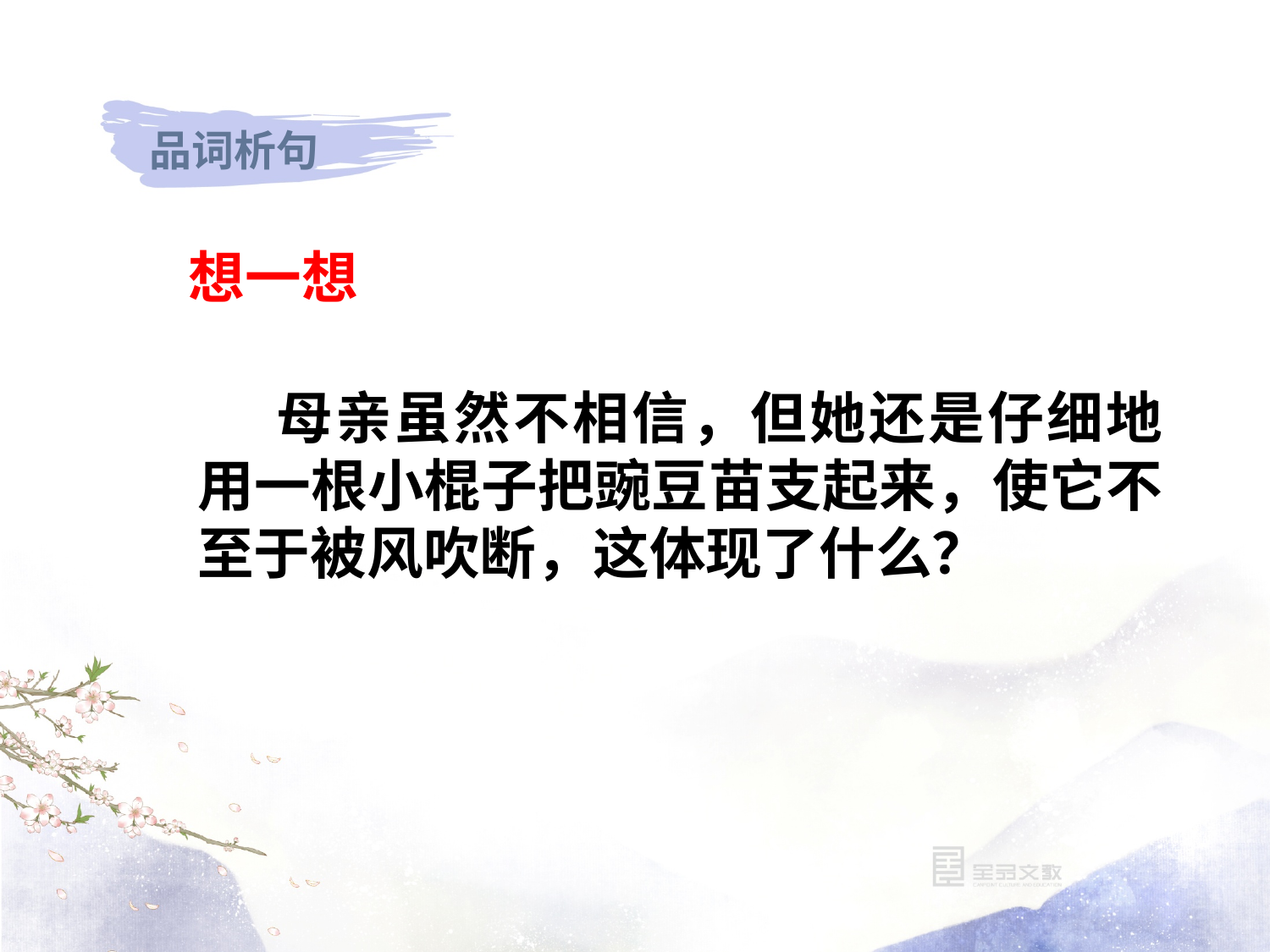

想一想
    母亲虽然不相信，但她还是仔细地用一根小棍子把豌豆苗支起来，使它不至于被风吹断，这体现了什么？